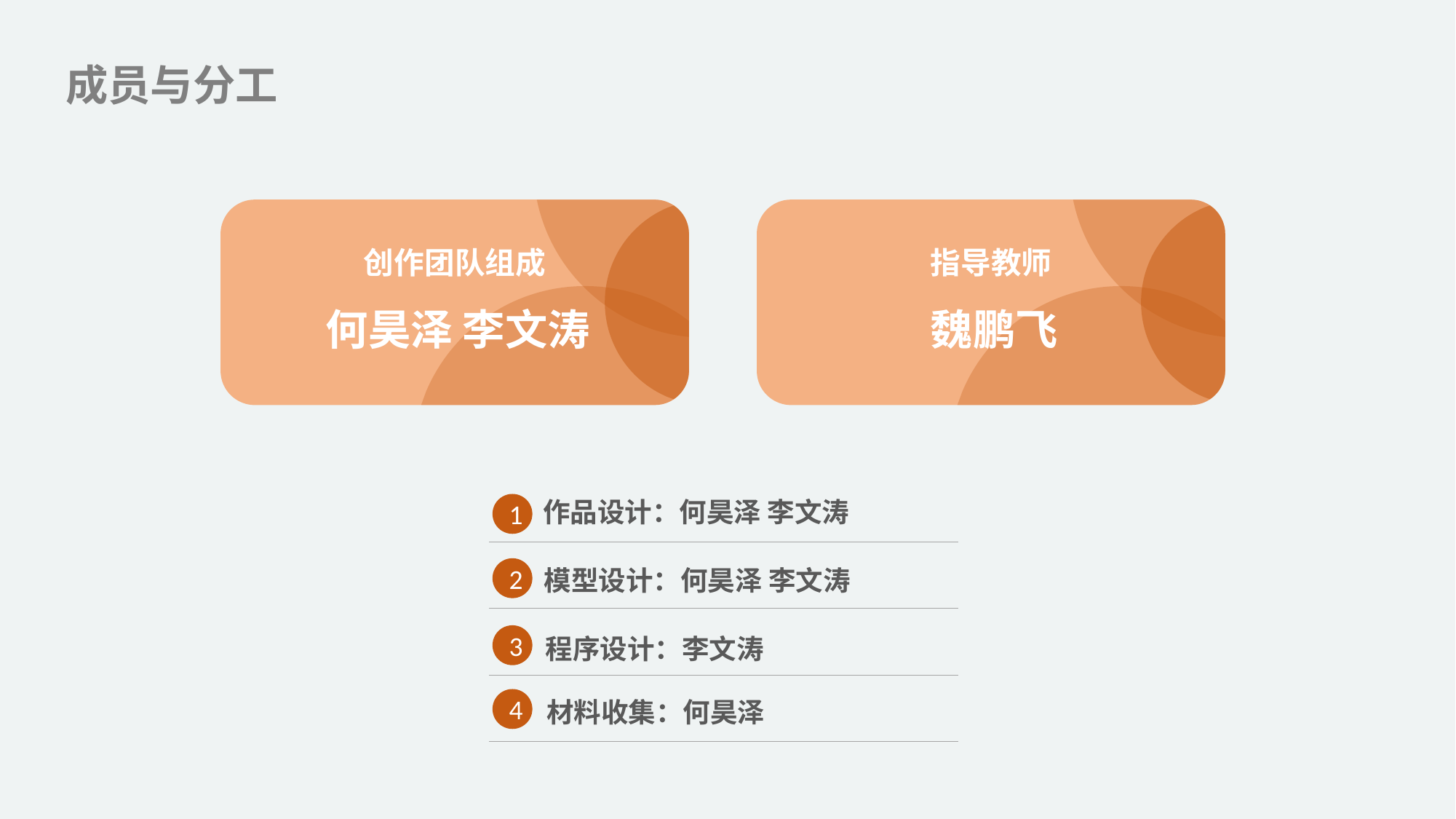

3
成员与分工

创作团队组成

何昊泽 李文涛

指导教师

魏鹏飞
作品设计：何昊泽 李文涛
模型设计：何昊泽 李文涛
程序设计：李文涛
材料收集：何昊泽
1
2
3
4